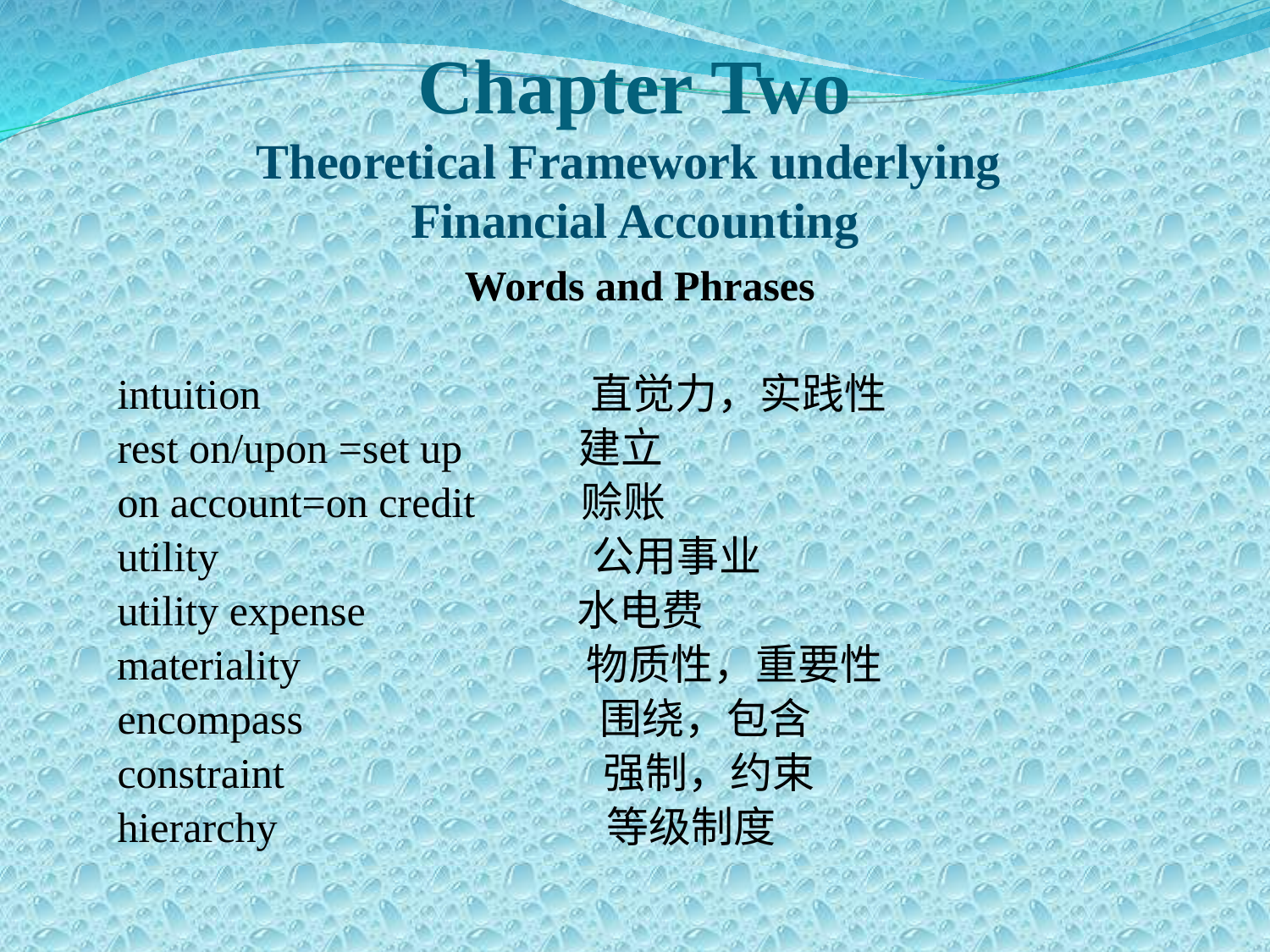

Chapter Two
Theoretical Framework underlying
Financial Accounting
Words and Phrases

     intuition                             直觉力，实践性
     rest on/upon =set up          建立
     on account=on credit         赊账
     utility                                 公用事业
     utility expense                   水电费
     materiality                          物质性，重要性
     encompass                          围绕，包含
     constraint                            强制，约束
     hierarchy                             等级制度